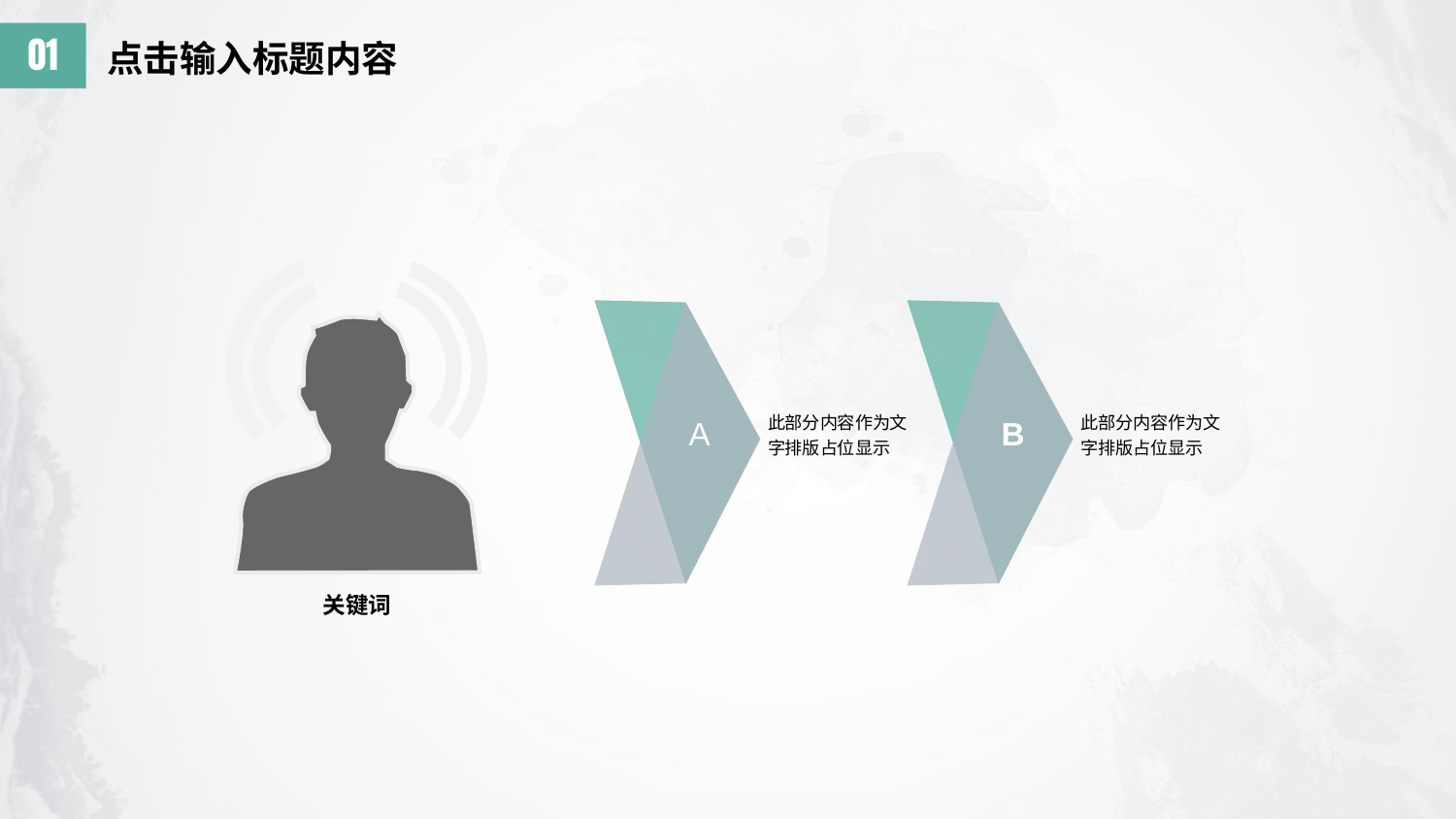

01
点击输入标题内容

关键词

A

B
此部分内容作为文字排版占位显示
此部分内容作为文字排版占位显示